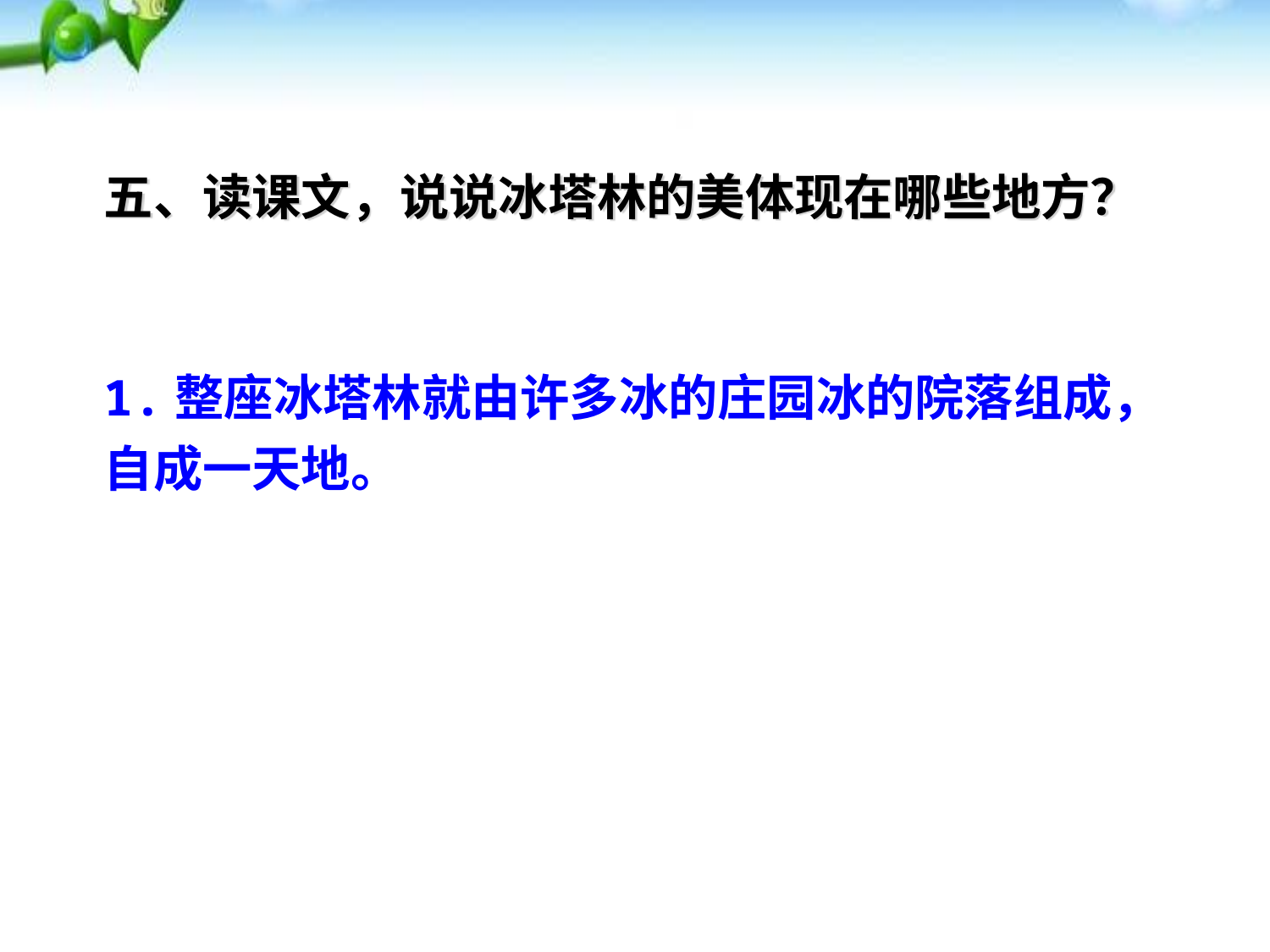

五、读课文，说说冰塔林的美体现在哪些地方？
1.整座冰塔林就由许多冰的庄园冰的院落组成，自成一天地。